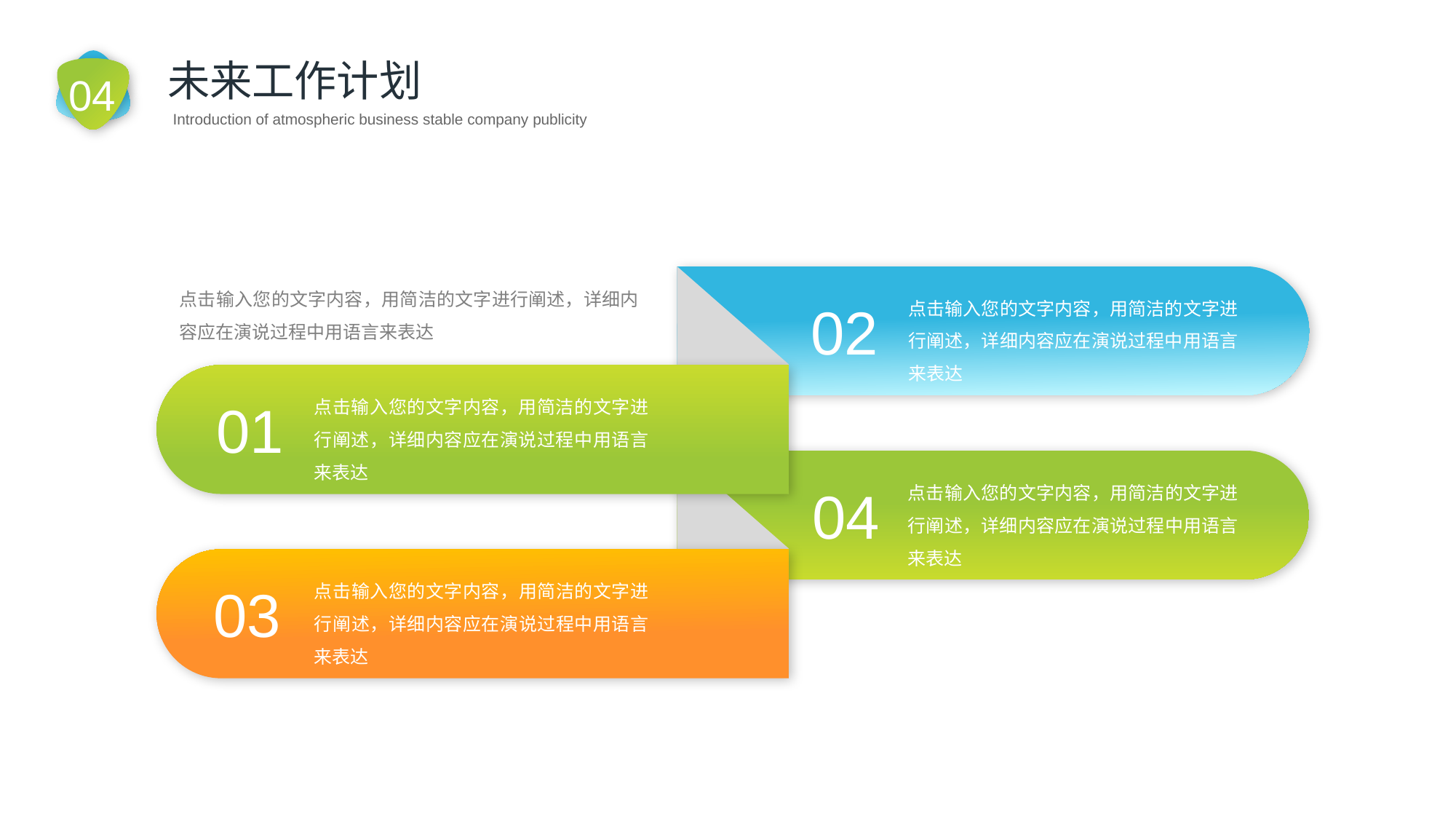

04

未来工作计划
Introduction of atmospheric business stable company publicity

点击输入您的文字内容，用简洁的文字进行阐述，详细内容应在演说过程中用语言来表达
点击输入您的文字内容，用简洁的文字进行阐述，详细内容应在演说过程中用语言来表达
02

点击输入您的文字内容，用简洁的文字进行阐述，详细内容应在演说过程中用语言来表达
01
点击输入您的文字内容，用简洁的文字进行阐述，详细内容应在演说过程中用语言来表达
04

点击输入您的文字内容，用简洁的文字进行阐述，详细内容应在演说过程中用语言来表达
03